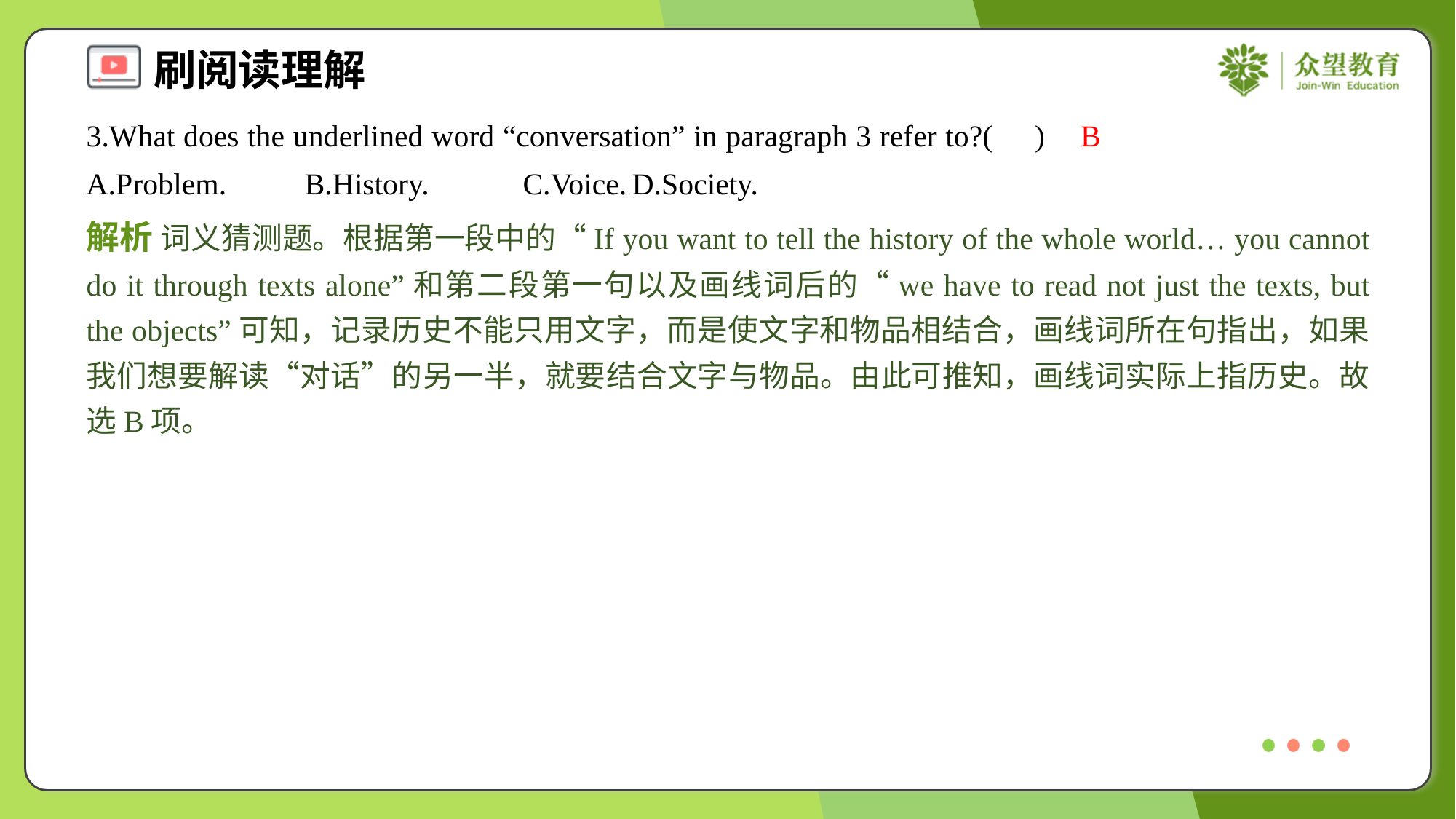

3.What does the underlined word “conversation” in paragraph 3 refer to?(     )
B
A.Problem.	B.History.	C.Voice.	D.Society.
解析 词义猜测题。根据第一段中的“If you want to tell the history of the whole world… you cannot do it through texts alone”和第二段第一句以及画线词后的“we have to read not just the texts, but the objects”可知，记录历史不能只用文字，而是使文字和物品相结合，画线词所在句指出，如果我们想要解读“对话”的另一半，就要结合文字与物品。由此可推知，画线词实际上指历史。故选B项。